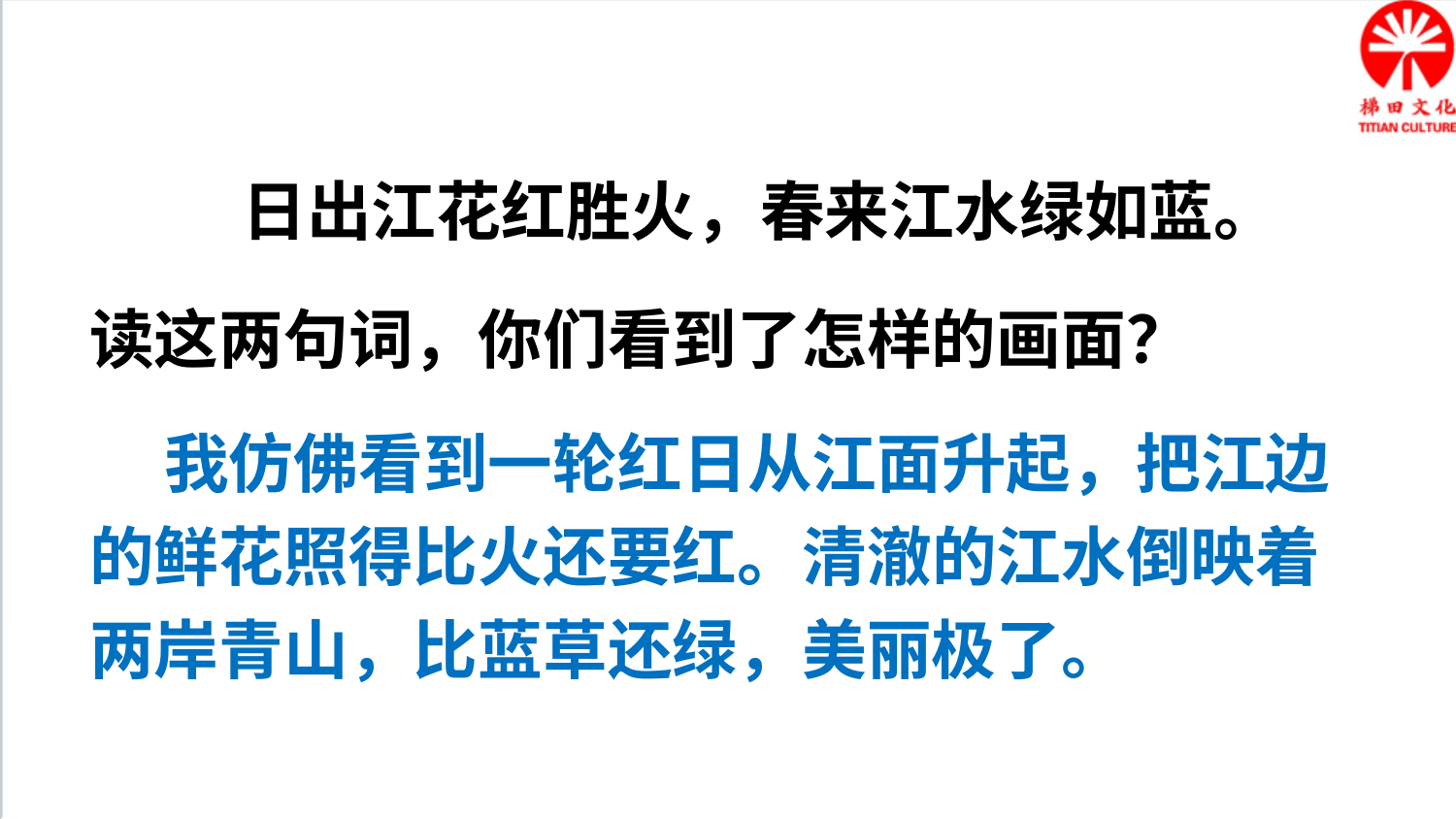

日出江花红胜火，春来江水绿如蓝。
读这两句词，你们看到了怎样的画面？
    我仿佛看到一轮红日从江面升起，把江边的鲜花照得比火还要红。清澈的江水倒映着两岸青山，比蓝草还绿，美丽极了。